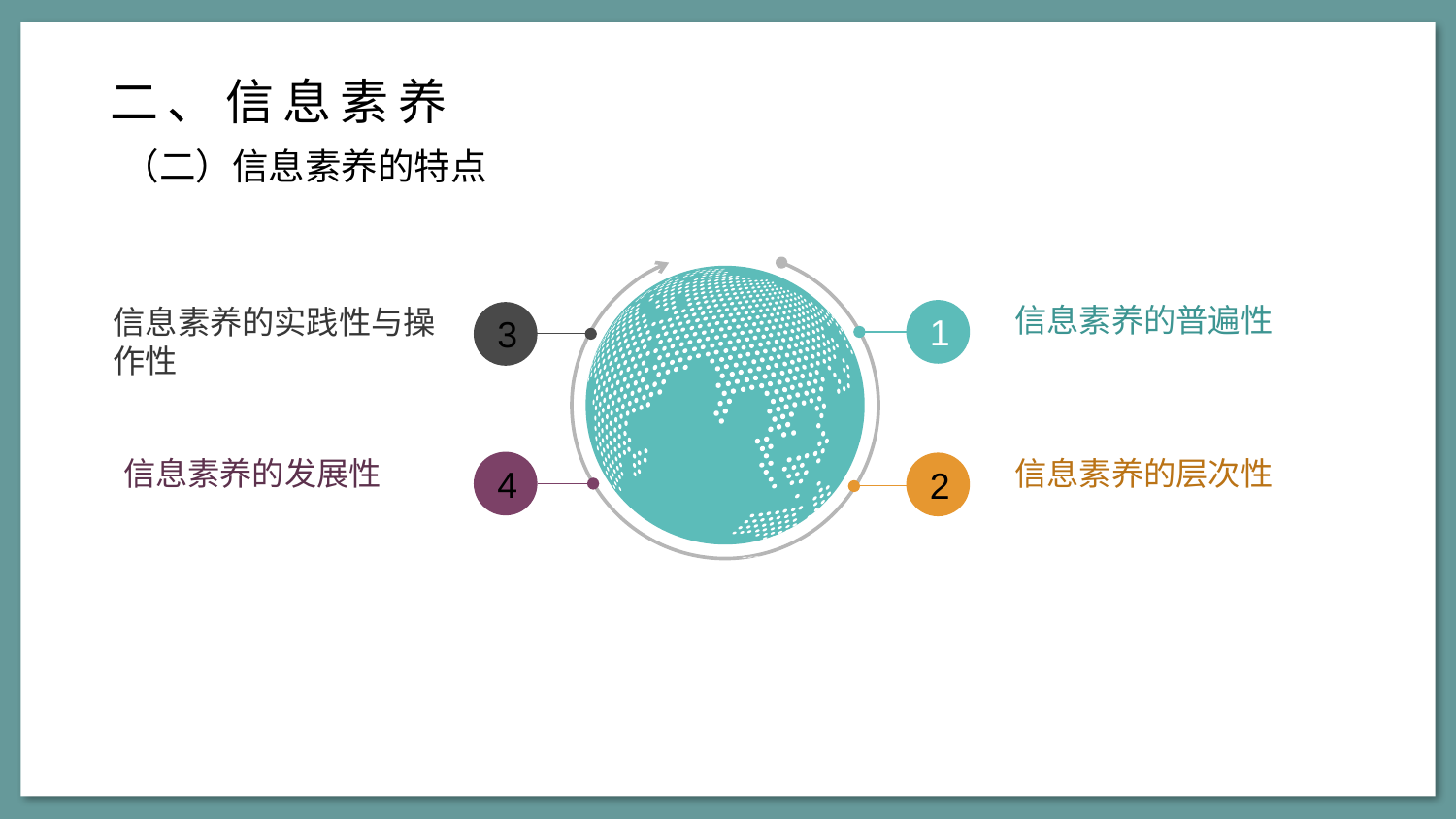

二、信息素养
（二）信息素养的特点

信息素养的普遍性
信息素养的实践性与操作性
1
3
信息素养的发展性
信息素养的层次性
4
2